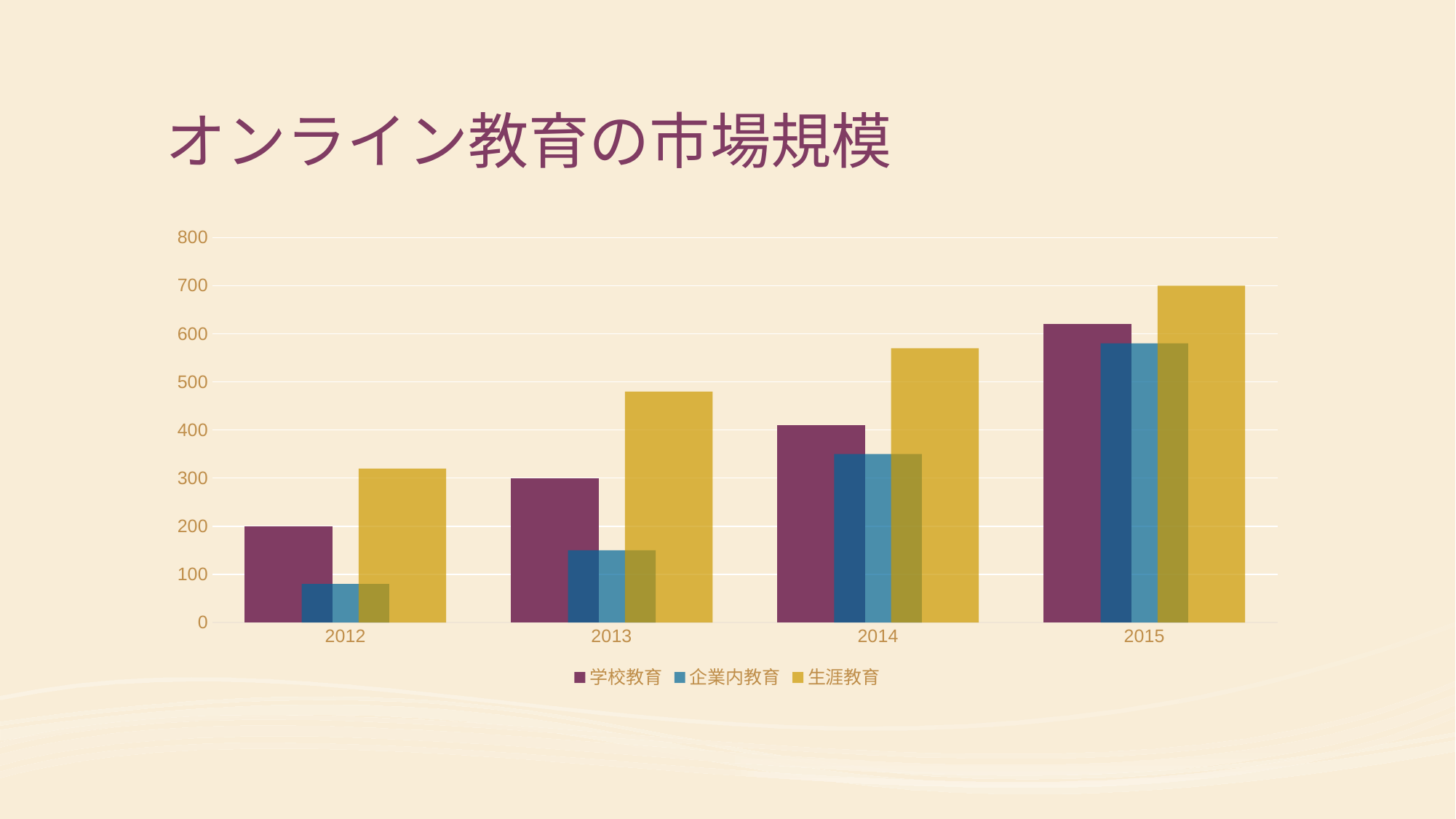

# オンライン教育の市場規模

### Chart

| Category | 学校教育 | 企業内教育 | 生涯教育 |
|---|---|---|---|
| 2012 | 200.0 | 80.0 | 320.0 |
| 2013 | 300.0 | 150.0 | 480.0 |
| 2014 | 410.0 | 350.0 | 570.0 |
| 2015 | 620.0 | 580.0 | 700.0 |